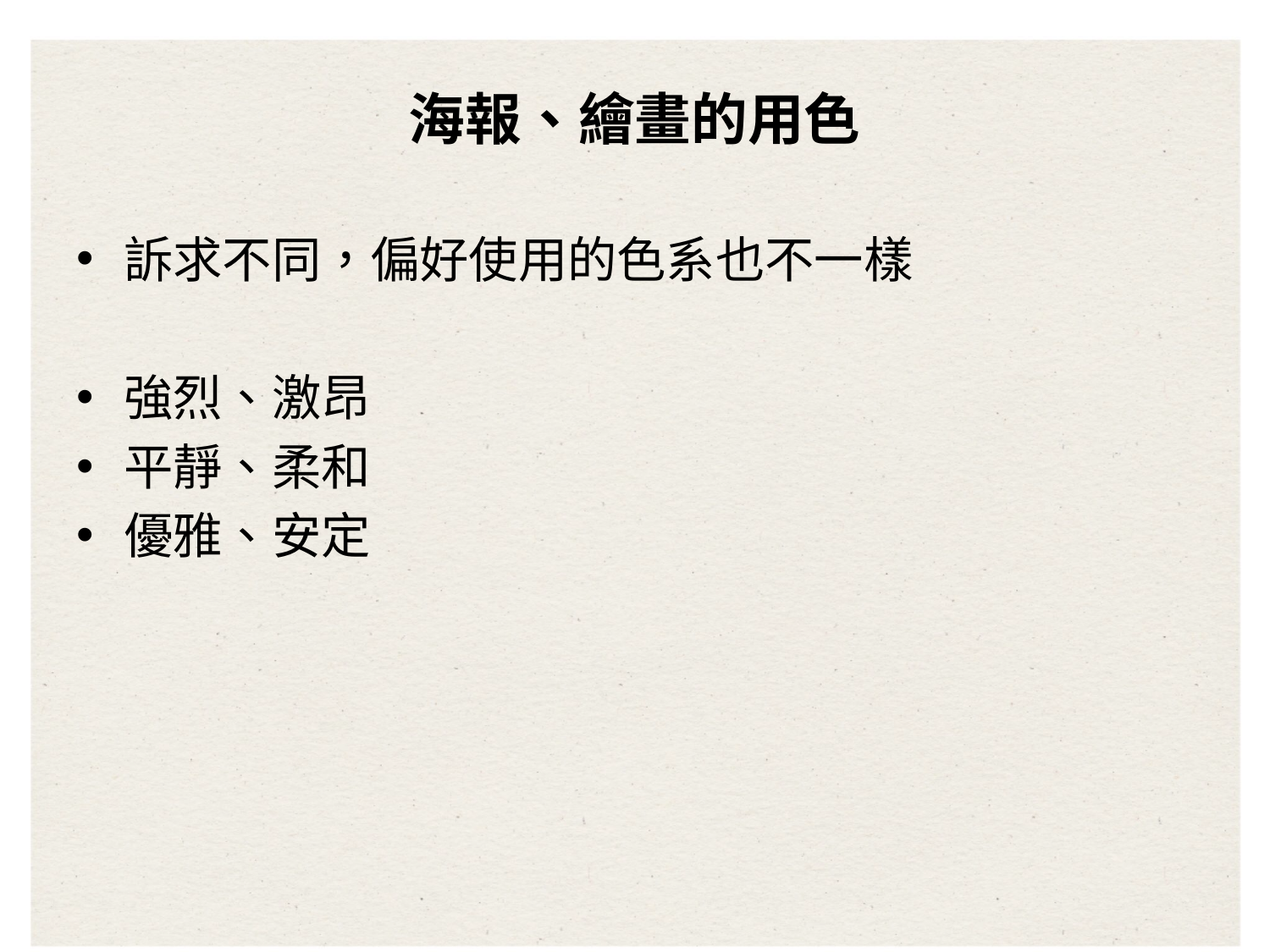

# 海報、繪畫的用色
訴求不同，偏好使用的色系也不一樣

強烈、激昂
平靜、柔和
優雅、安定